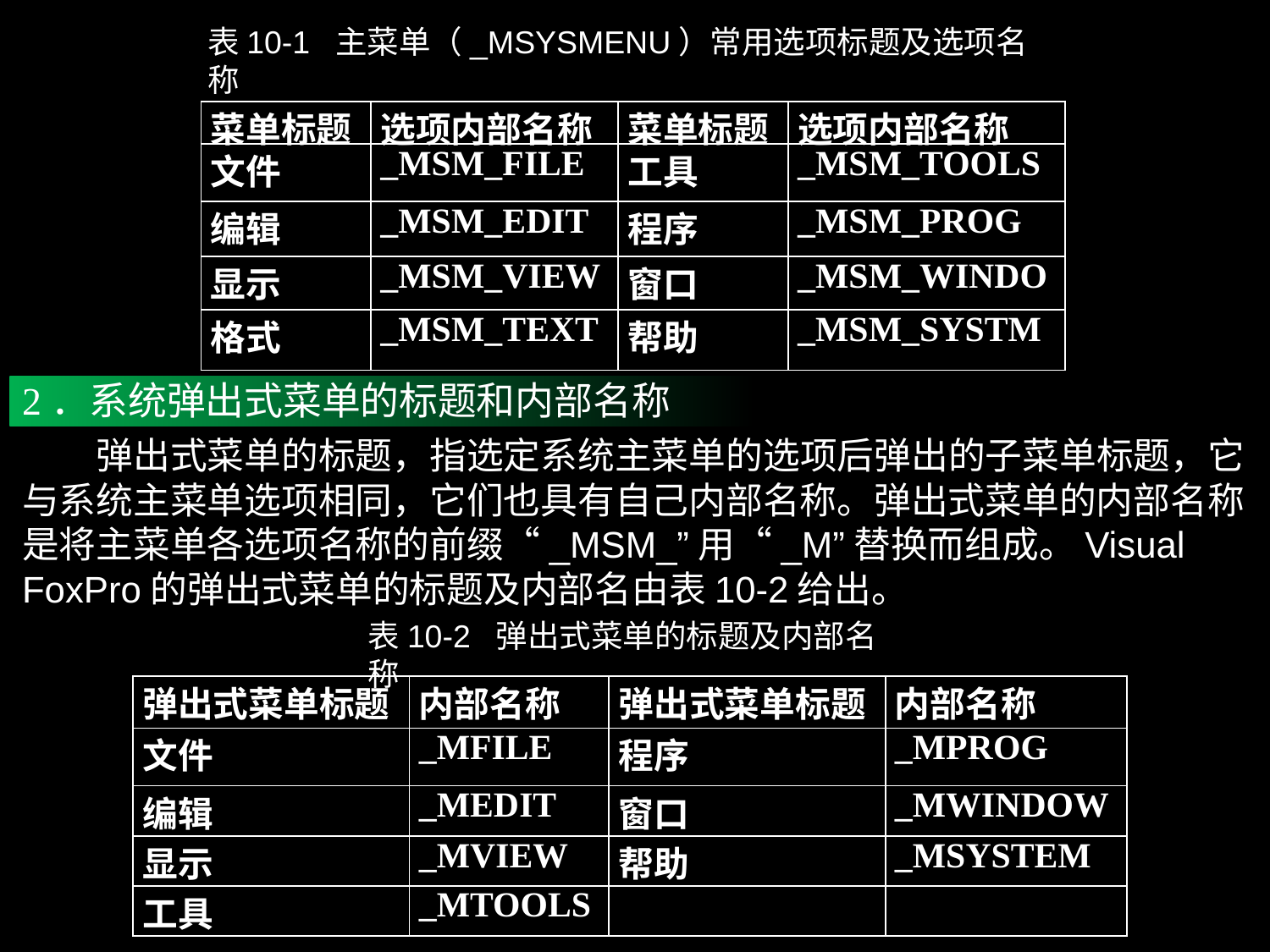

表10-1  主菜单（_MSYSMENU）常用选项标题及选项名称
| 菜单标题 | 选项内部名称 | 菜单标题 | 选项内部名称 |
| --- | --- | --- | --- |
| 文件 | \_MSM\_FILE | 工具 | \_MSM\_TOOLS |
| 编辑 | \_MSM\_EDIT | 程序 | \_MSM\_PROG |
| 显示 | \_MSM\_VIEW | 窗口 | \_MSM\_WINDO |
| 格式 | \_MSM\_TEXT | 帮助 | \_MSM\_SYSTM |
2．系统弹出式菜单的标题和内部名称
　　弹出式菜单的标题，指选定系统主菜单的选项后弹出的子菜单标题，它与系统主菜单选项相同，它们也具有自己内部名称。弹出式菜单的内部名称是将主菜单各选项名称的前缀“_MSM_”用“_M”替换而组成。Visual FoxPro的弹出式菜单的标题及内部名由表10-2给出。
表10-2  弹出式菜单的标题及内部名称
| 弹出式菜单标题 | 内部名称 | 弹出式菜单标题 | 内部名称 |
| --- | --- | --- | --- |
| 文件 | \_MFILE | 程序 | \_MPROG |
| 编辑 | \_MEDIT | 窗口 | \_MWINDOW |
| 显示 | \_MVIEW | 帮助 | \_MSYSTEM |
| 工具 | \_MTOOLS |  |  |